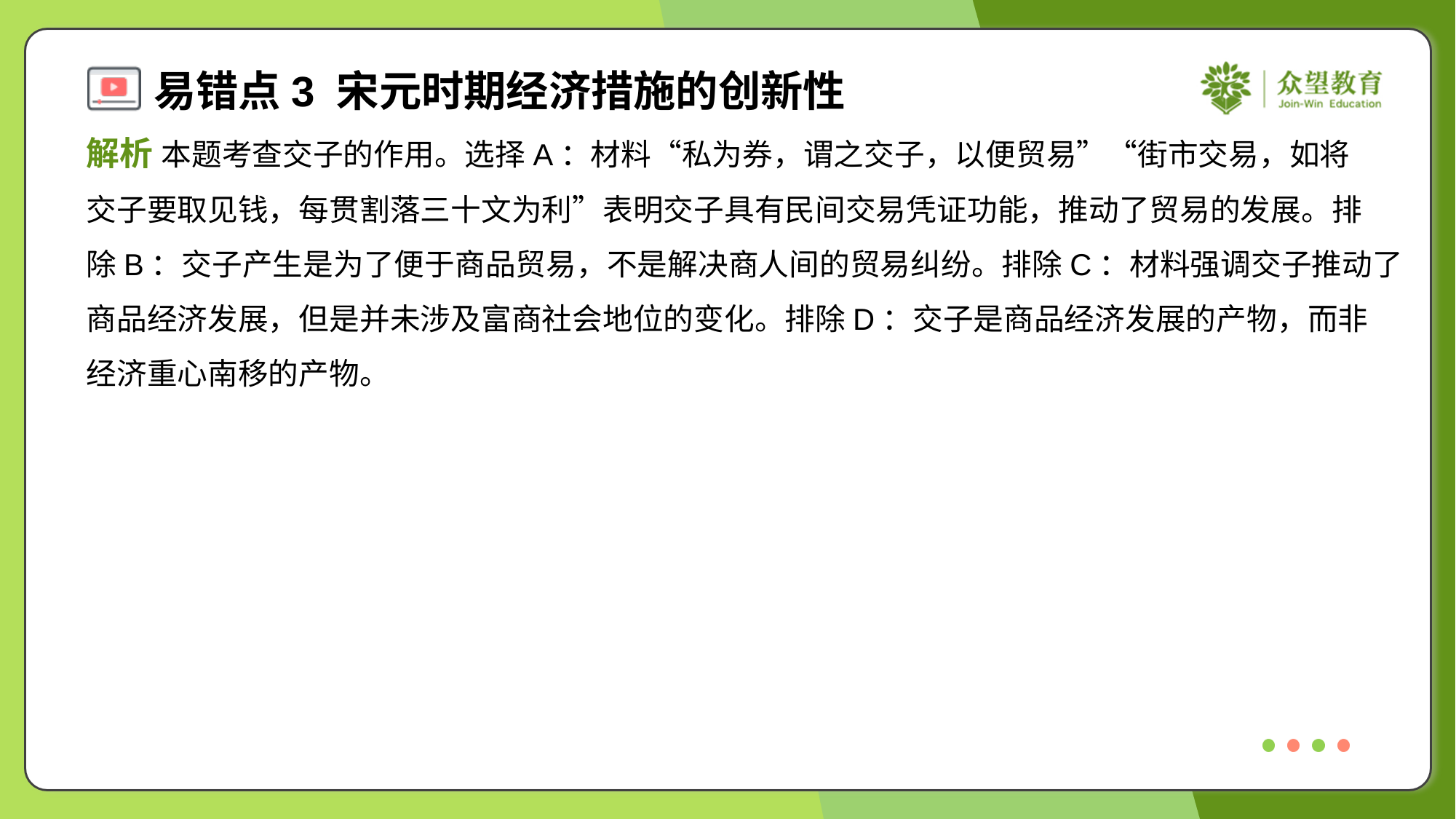

解析 本题考查交子的作用。选择A：材料“私为券，谓之交子，以便贸易”“街市交易，如将
交子要取见钱，每贯割落三十文为利”表明交子具有民间交易凭证功能，推动了贸易的发展。排
除B：交子产生是为了便于商品贸易，不是解决商人间的贸易纠纷。排除C：材料强调交子推动了
商品经济发展，但是并未涉及富商社会地位的变化。排除D：交子是商品经济发展的产物，而非
经济重心南移的产物。